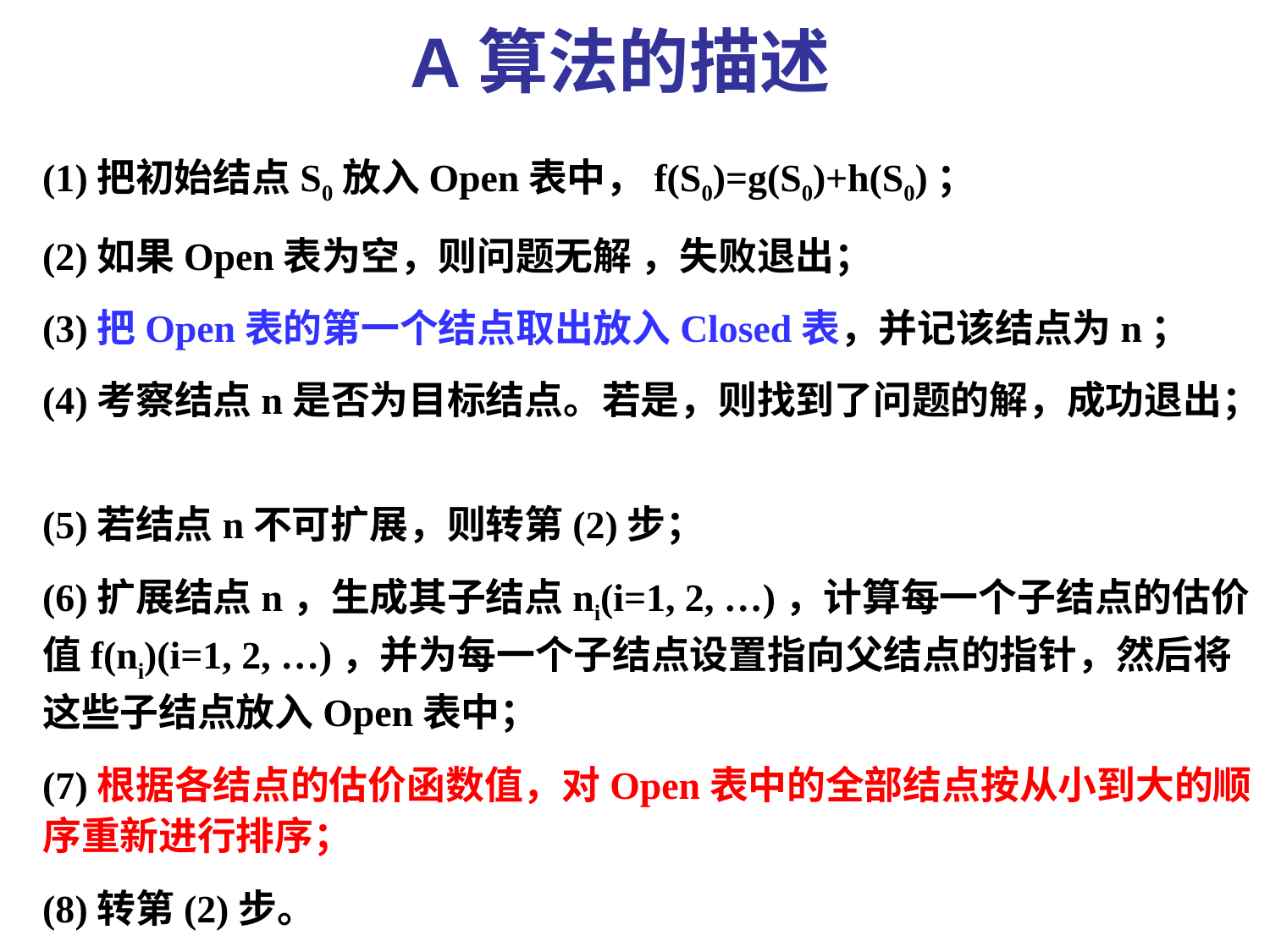

A算法的描述
(1)把初始结点S0放入Open表中，f(S0)=g(S0)+h(S0)；
(2)如果Open表为空，则问题无解 ，失败退出；
(3)把Open表的第一个结点取出放入Closed表，并记该结点为n；
(4)考察结点n是否为目标结点。若是，则找到了问题的解，成功退出；
(5)若结点n不可扩展，则转第(2)步；
(6)扩展结点n，生成其子结点ni(i=1, 2, …)，计算每一个子结点的估价值f(ni)(i=1, 2, …)，并为每一个子结点设置指向父结点的指针，然后将这些子结点放入Open表中；
(7)根据各结点的估价函数值，对Open表中的全部结点按从小到大的顺序重新进行排序；
(8)转第(2)步。